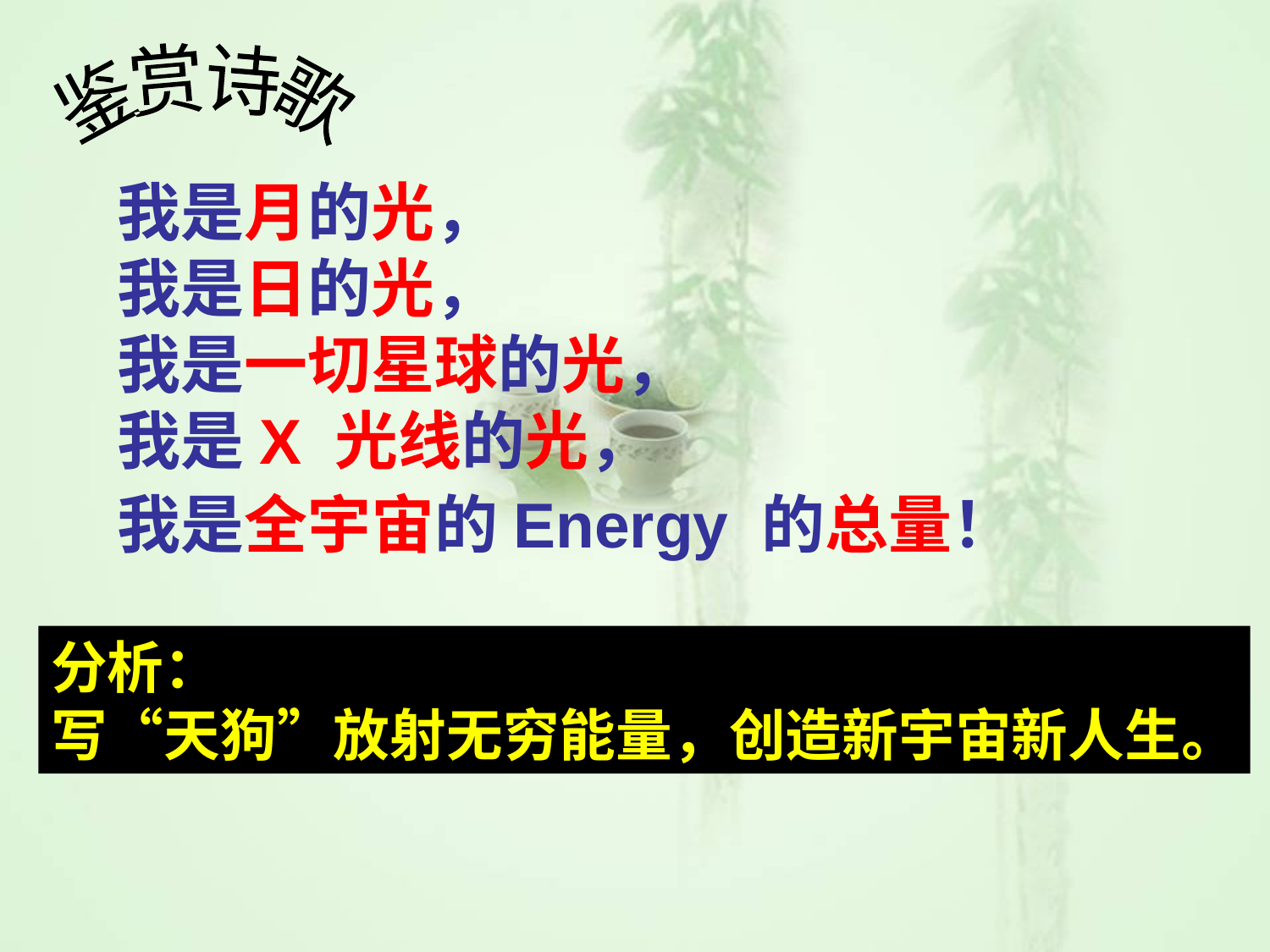

鉴赏诗歌
我是月的光，
我是日的光，
我是一切星球的光，
我是X 光线的光，
我是全宇宙的Energy 的总量！

分析：
写“天狗”放射无穷能量，创造新宇宙新人生。